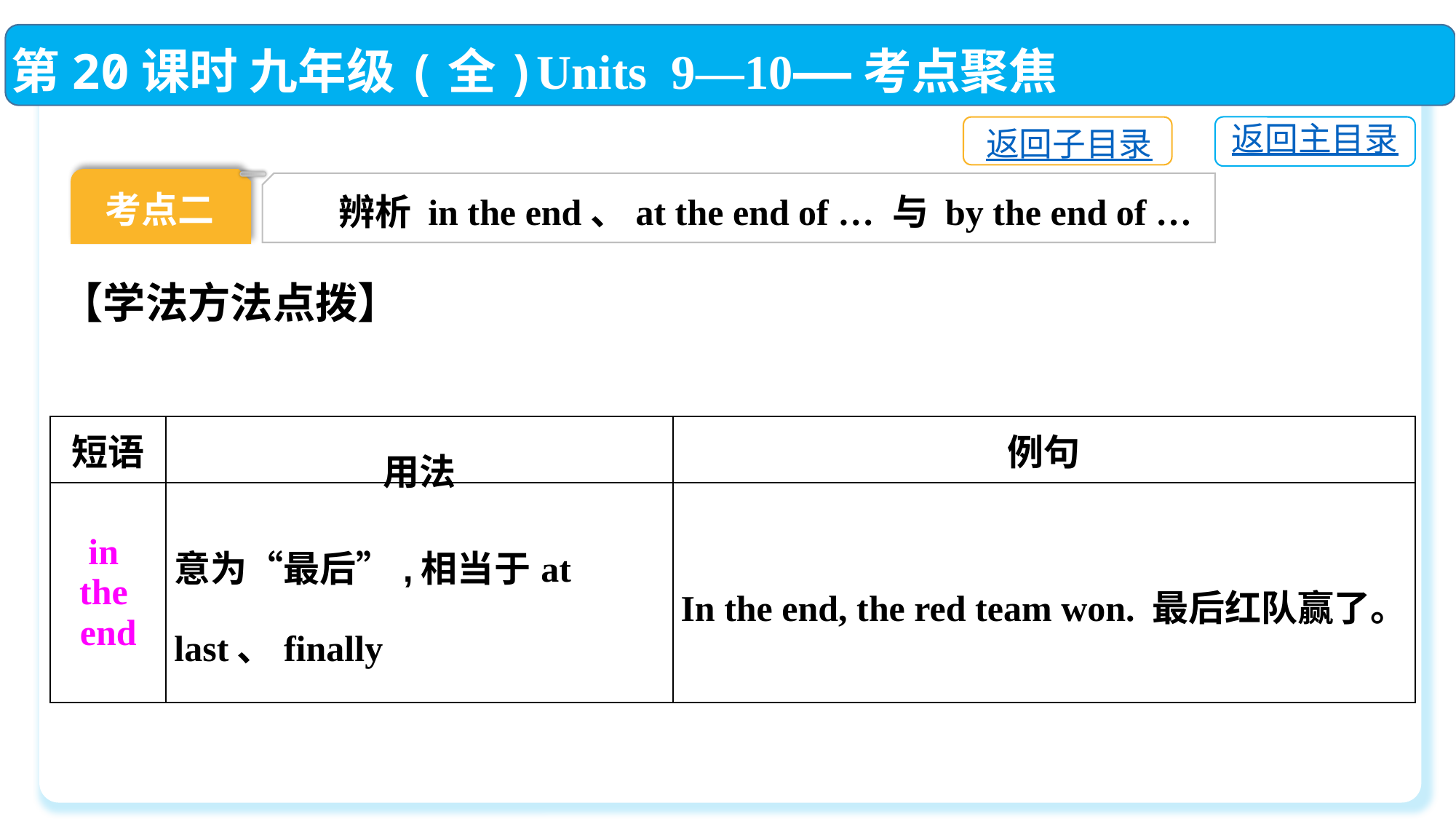

第20课时 九年级(全)Units  9—10——考点聚焦

返回主目录

返回子目录

考点二
辨析 in the end、at the end of … 与 by the end of …

【学法方法点拨】
| 短语 | 用法 | 例句 |
| --- | --- | --- |
| in the end | 意为“最后”,相当于at last、finally | In the end, the red team won. 最后红队赢了。 |